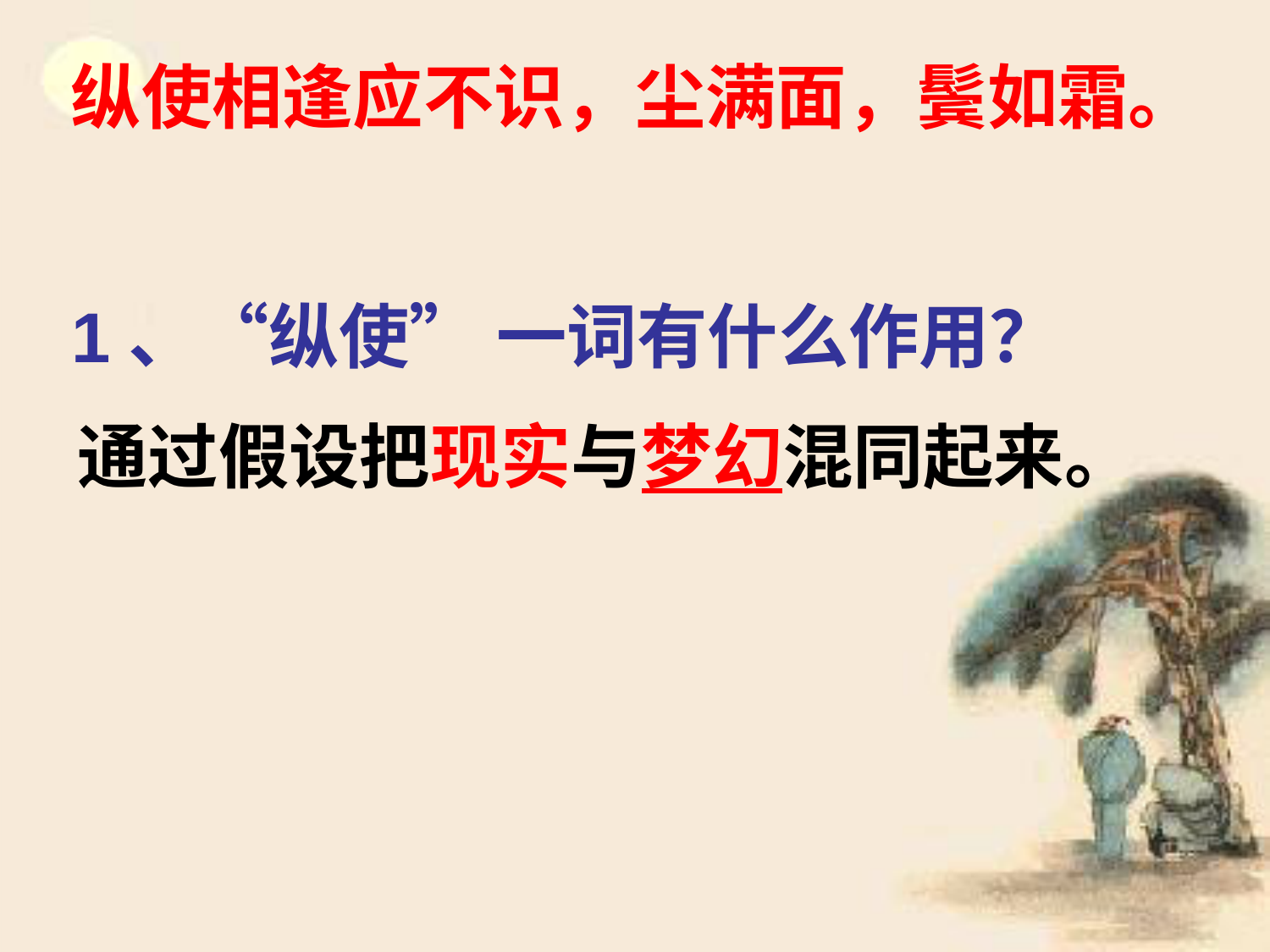

纵使相逢应不识，尘满面，鬓如霜。

   1、“纵使” 一词有什么作用？
   通过假设把现实与梦幻混同起来。